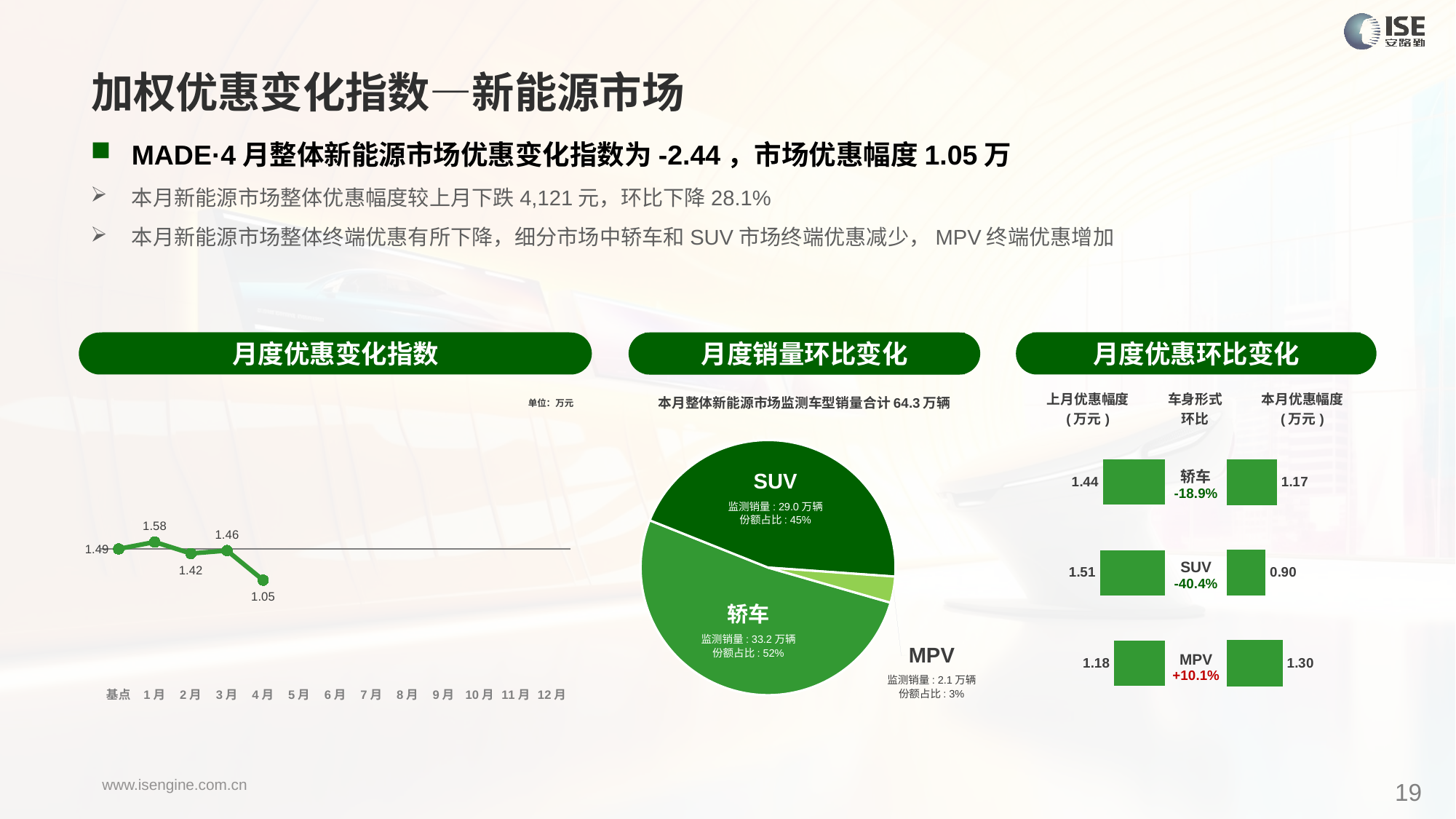

加权优惠变化指数—新能源市场
MADE·4月整体新能源市场优惠变化指数为-2.44，市场优惠幅度1.05万
本月新能源市场整体优惠幅度较上月下跌4,121元，环比下降28.1%
本月新能源市场整体终端优惠有所下降，细分市场中轿车和SUV市场终端优惠减少，MPV终端优惠增加
月度优惠变化指数

月度优惠环比变化

月度销量环比变化

### Chart

| Category | Y2024 |
|---|---|
| 基点 | 0.0 |
| 1月 | 0.54 |
| 2月 | -0.36 |
| 3月 | -0.13 |
| 4月 | -2.44 |
| 5月 | None |
| 6月 | None |
| 7月 | None |
| 8月 | None |
| 9月 | None |
| 10月 | None |
| 11月 | None |
| 12月 | None |
本月整体新能源市场监测车型销量合计64.3万辆
| 上月优惠幅度 (万元) | 车身形式 环比 | 本月优惠幅度 (万元) |
| --- | --- | --- |
单位：万元

### Chart

| Category | 车身市场 |
|---|---|
| 轿车 | 331986.0000000051 |
| SUV | 290051.0000000112 |
| MPV | 21322.000000002798 |
| 轿车 -18.9% |
| --- |
| SUV -40.4% |
| MPV +10.1% |

### Chart

| Category | 成交均价 |
|---|---|
| 轿车 | 1.44286263959802 |
| SUV | 1.5096848603297217 |
| MPV | 1.181902399349491 |

### Chart

| Category | 成交均价 |
|---|---|
| 轿车 | 1.1707205538787986 |
| SUV | 0.8993589927289447 |
| MPV | 1.3008507644685143 |
SUV
监测销量: 29.0万辆
份额占比: 45%
轿车
监测销量: 33.2万辆
份额占比: 52%
MPV
监测销量: 2.1万辆
份额占比: 3%
19